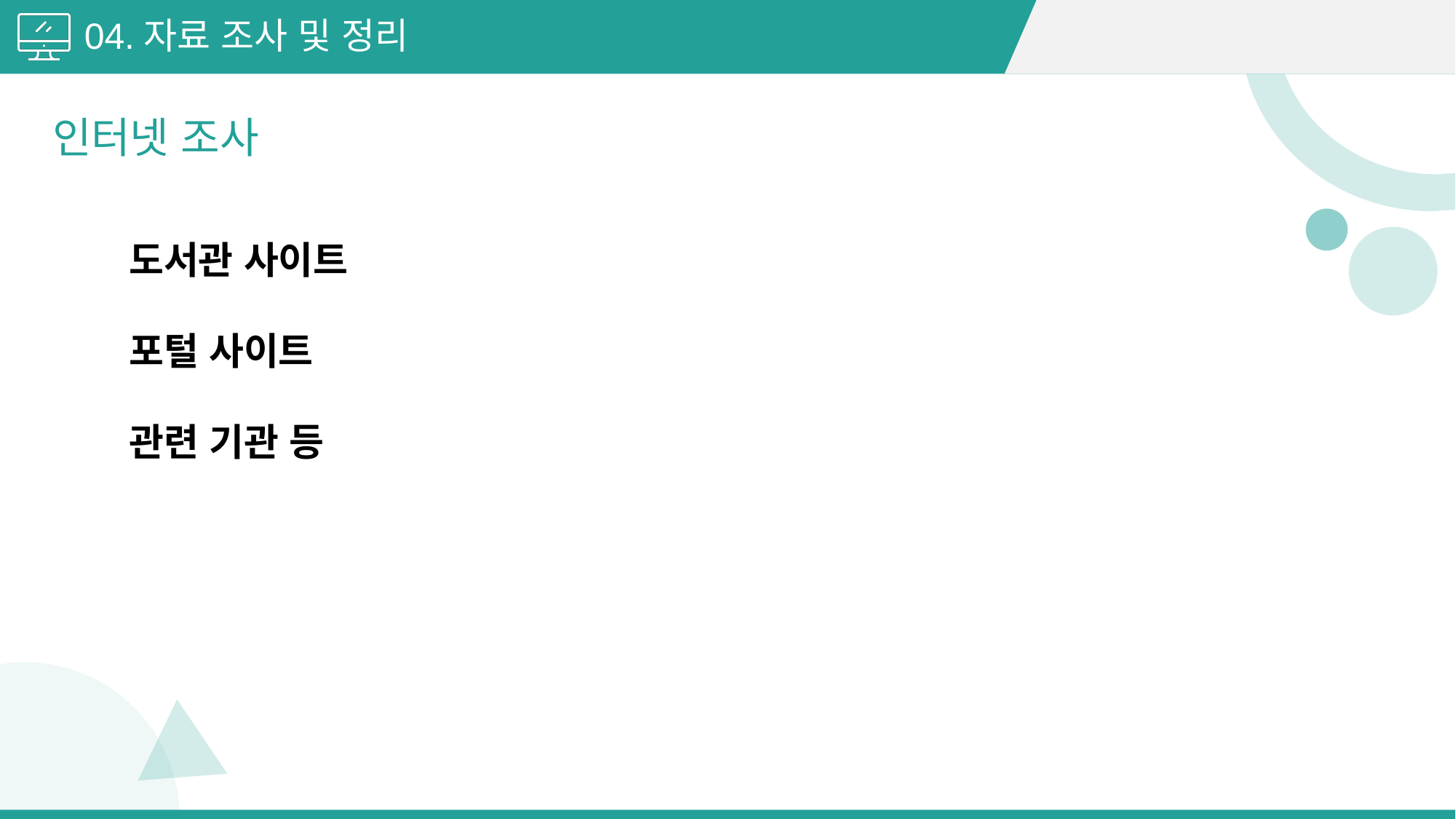

04.자료 조사 및 정리
인터넷 조사
도서관 사이트
포털 사이트
관련 기관 등